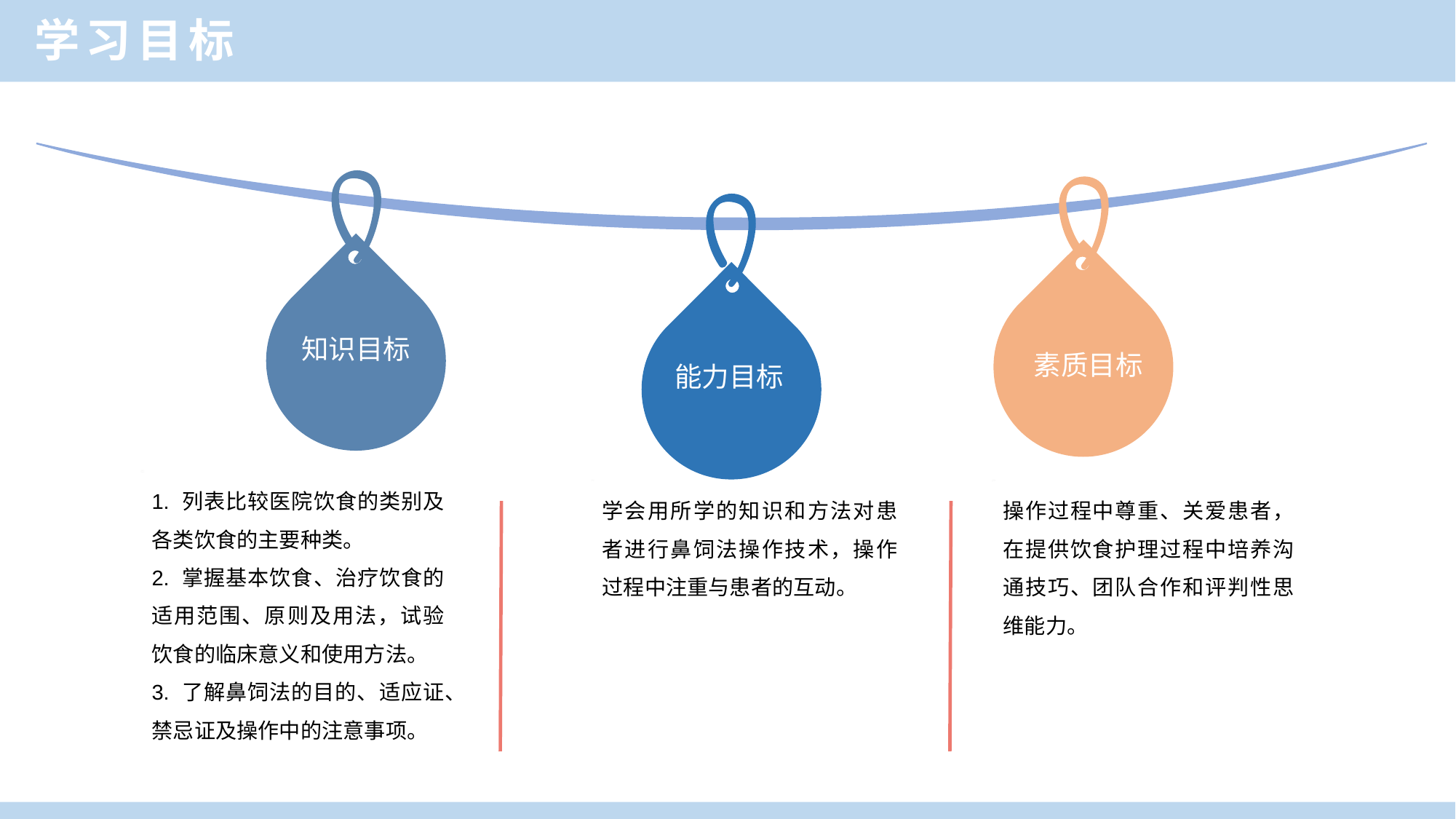

学习目标

知识目标

素质目标

能力目标
1. 列表比较医院饮食的类别及各类饮食的主要种类。
2. 掌握基本饮食、治疗饮食的适用范围、原则及用法，试验饮食的临床意义和使用方法。
3. 了解鼻饲法的目的、适应证、禁忌证及操作中的注意事项。
学会用所学的知识和方法对患者进行鼻饲法操作技术，操作过程中注重与患者的互动。
操作过程中尊重、关爱患者，在提供饮食护理过程中培养沟通技巧、团队合作和评判性思维能力。